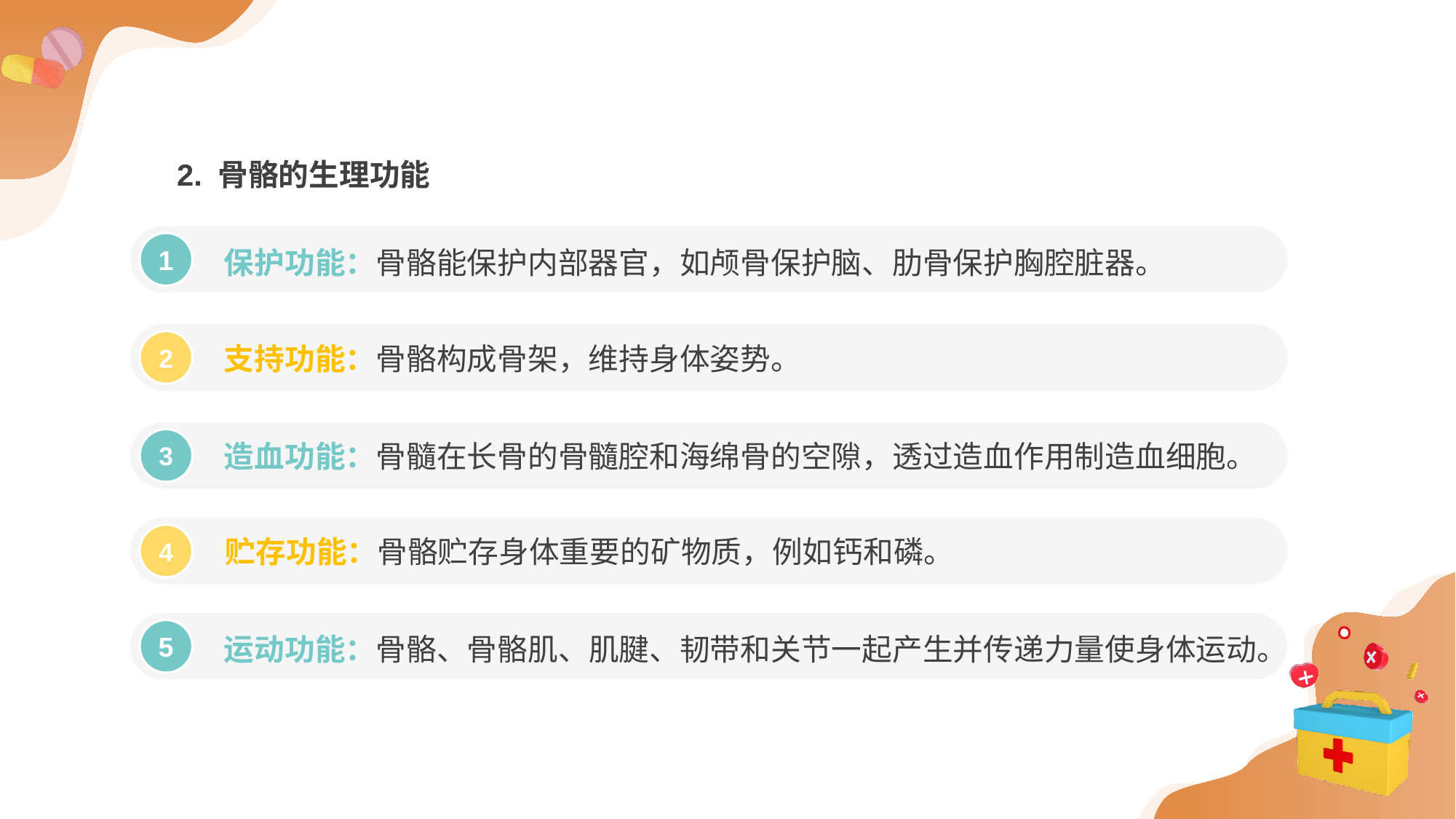

2. 骨骼的生理功能
保护功能：骨骼能保护内部器官，如颅骨保护脑、肋骨保护胸腔脏器。

1
支持功能：骨骼构成骨架，维持身体姿势。

2
造血功能：骨髓在长骨的骨髓腔和海绵骨的空隙，透过造血作用制造血细胞。

3
贮存功能：骨骼贮存身体重要的矿物质，例如钙和磷。

4
运动功能：骨骼、骨骼肌、肌腱、韧带和关节一起产生并传递力量使身体运动。

5